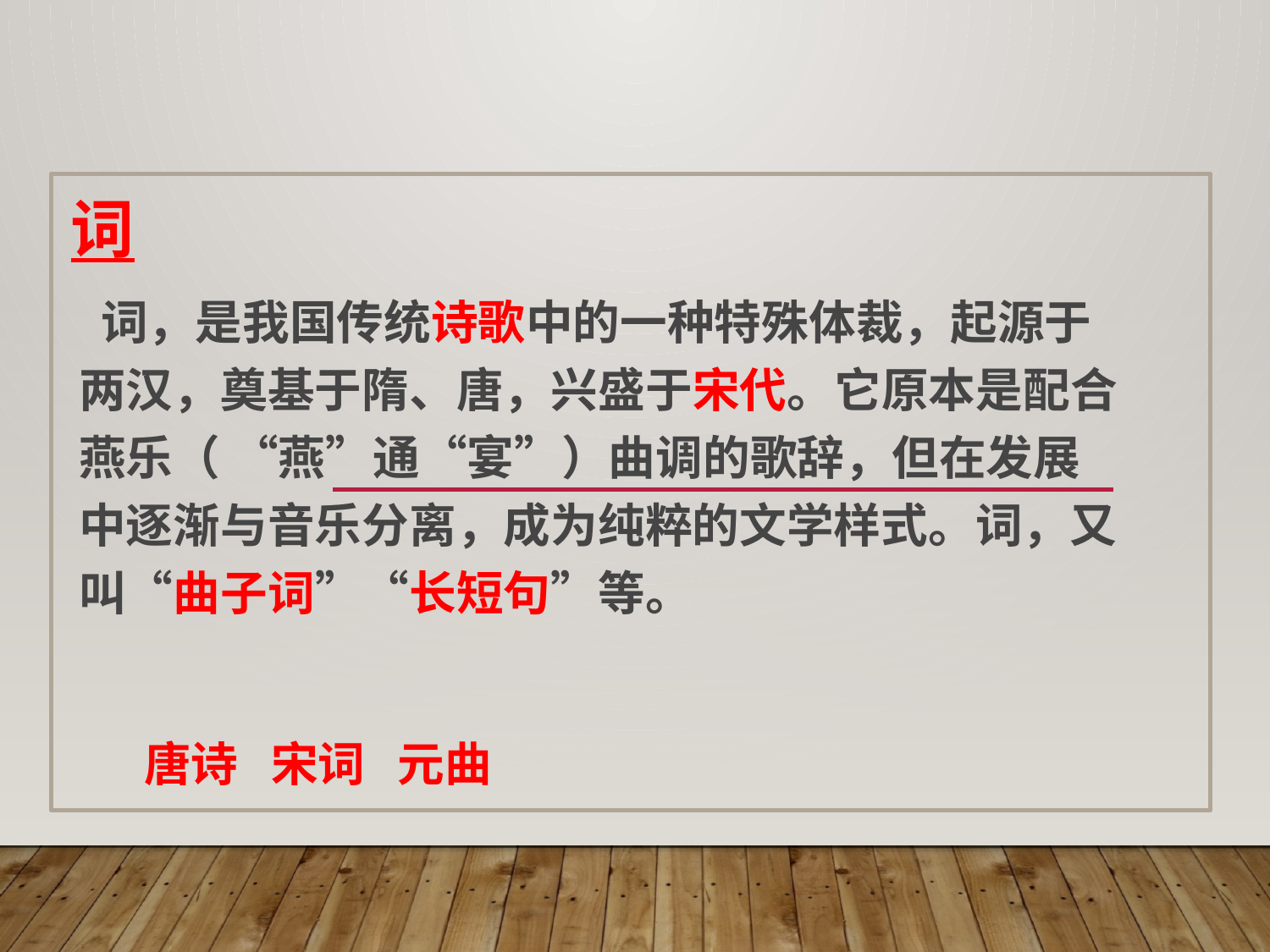

# 词

 词，是我国传统诗歌中的一种特殊体裁，起源于两汉，奠基于隋、唐，兴盛于宋代。它原本是配合燕乐（ “燕”通“宴”）曲调的歌辞，但在发展中逐渐与音乐分离，成为纯粹的文学样式。词，又叫“曲子词”“长短句”等。

     唐诗   宋词   元曲